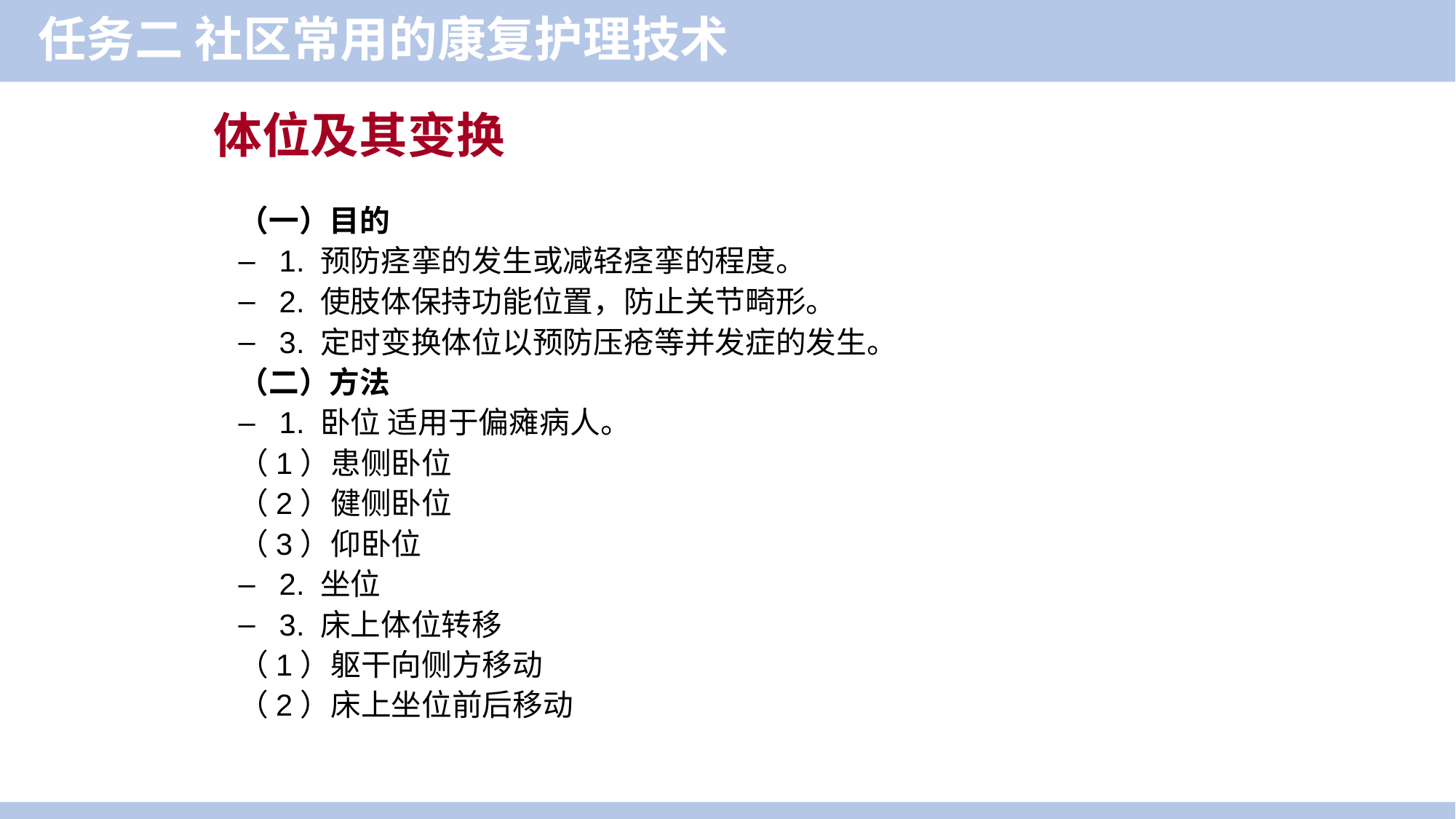

任务二 社区常用的康复护理技术
体位及其变换
（一）目的
1. 预防痉挛的发生或减轻痉挛的程度。
2. 使肢体保持功能位置，防止关节畸形。
3. 定时变换体位以预防压疮等并发症的发生。
（二）方法
1. 卧位 适用于偏瘫病人。
（1）患侧卧位
（2）健侧卧位
（3）仰卧位
2. 坐位
3. 床上体位转移
（1）躯干向侧方移动
（2）床上坐位前后移动